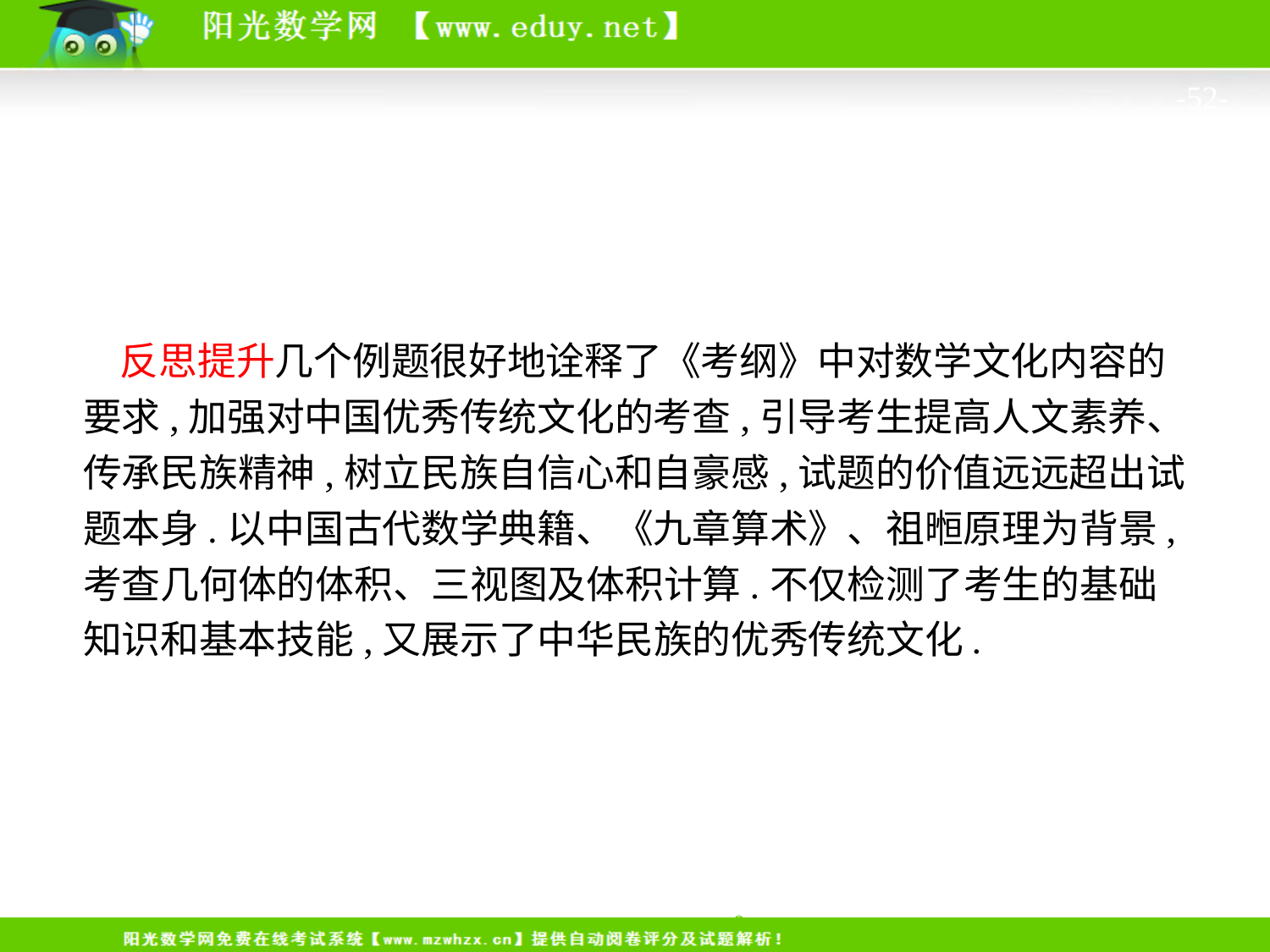

-52-
反思提升几个例题很好地诠释了《考纲》中对数学文化内容的要求,加强对中国优秀传统文化的考查,引导考生提高人文素养、传承民族精神,树立民族自信心和自豪感,试题的价值远远超出试题本身.以中国古代数学典籍、《九章算术》、祖暅原理为背景,考查几何体的体积、三视图及体积计算.不仅检测了考生的基础知识和基本技能,又展示了中华民族的优秀传统文化.